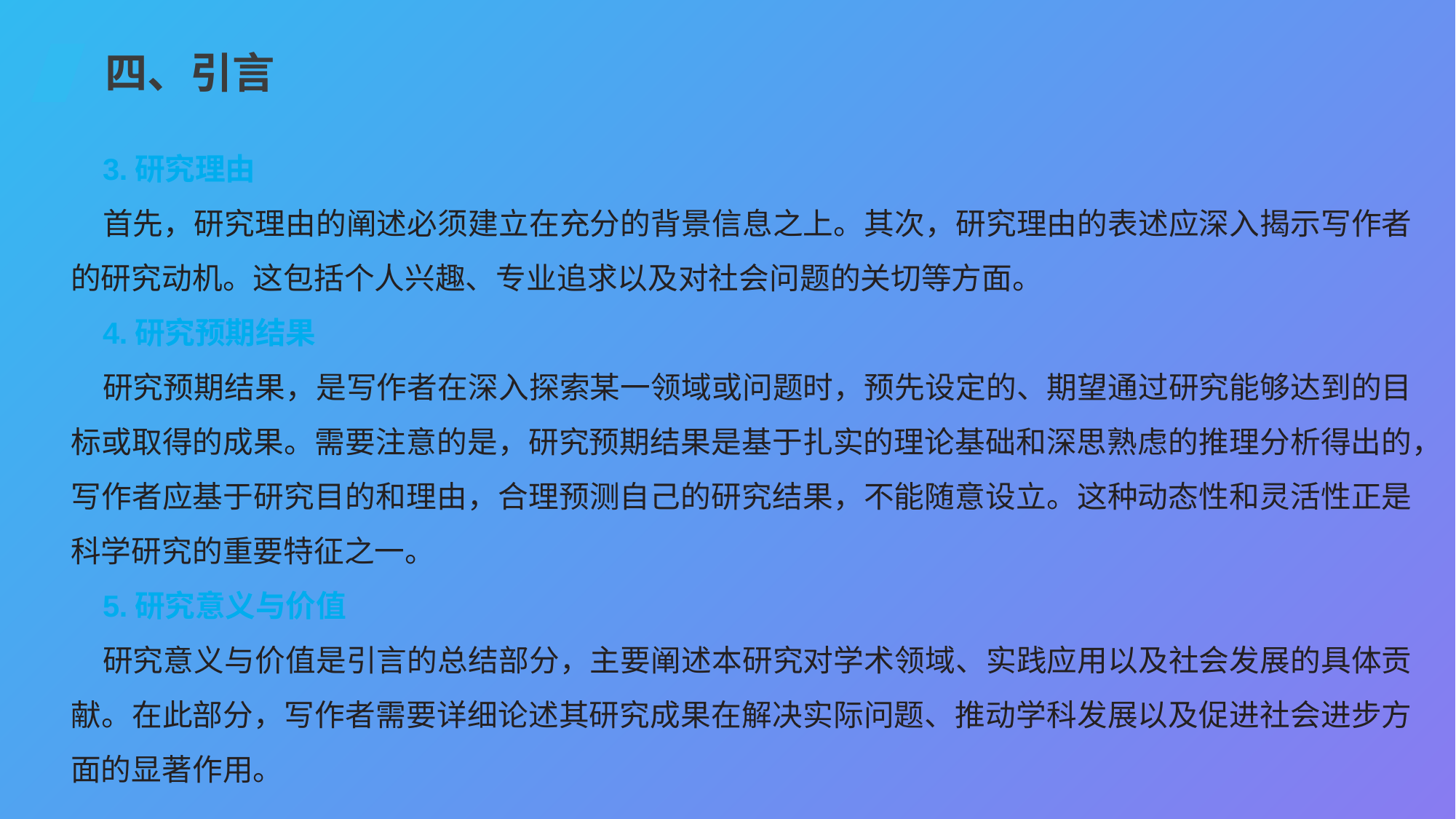

四、引言
3.研究理由
首先，研究理由的阐述必须建立在充分的背景信息之上。其次，研究理由的表述应深入揭示写作者的研究动机。这包括个人兴趣、专业追求以及对社会问题的关切等方面。
4.研究预期结果
研究预期结果，是写作者在深入探索某一领域或问题时，预先设定的、期望通过研究能够达到的目标或取得的成果。需要注意的是，研究预期结果是基于扎实的理论基础和深思熟虑的推理分析得出的，写作者应基于研究目的和理由，合理预测自己的研究结果，不能随意设立。这种动态性和灵活性正是科学研究的重要特征之一。
5.研究意义与价值
研究意义与价值是引言的总结部分，主要阐述本研究对学术领域、实践应用以及社会发展的具体贡献。在此部分，写作者需要详细论述其研究成果在解决实际问题、推动学科发展以及促进社会进步方面的显著作用。